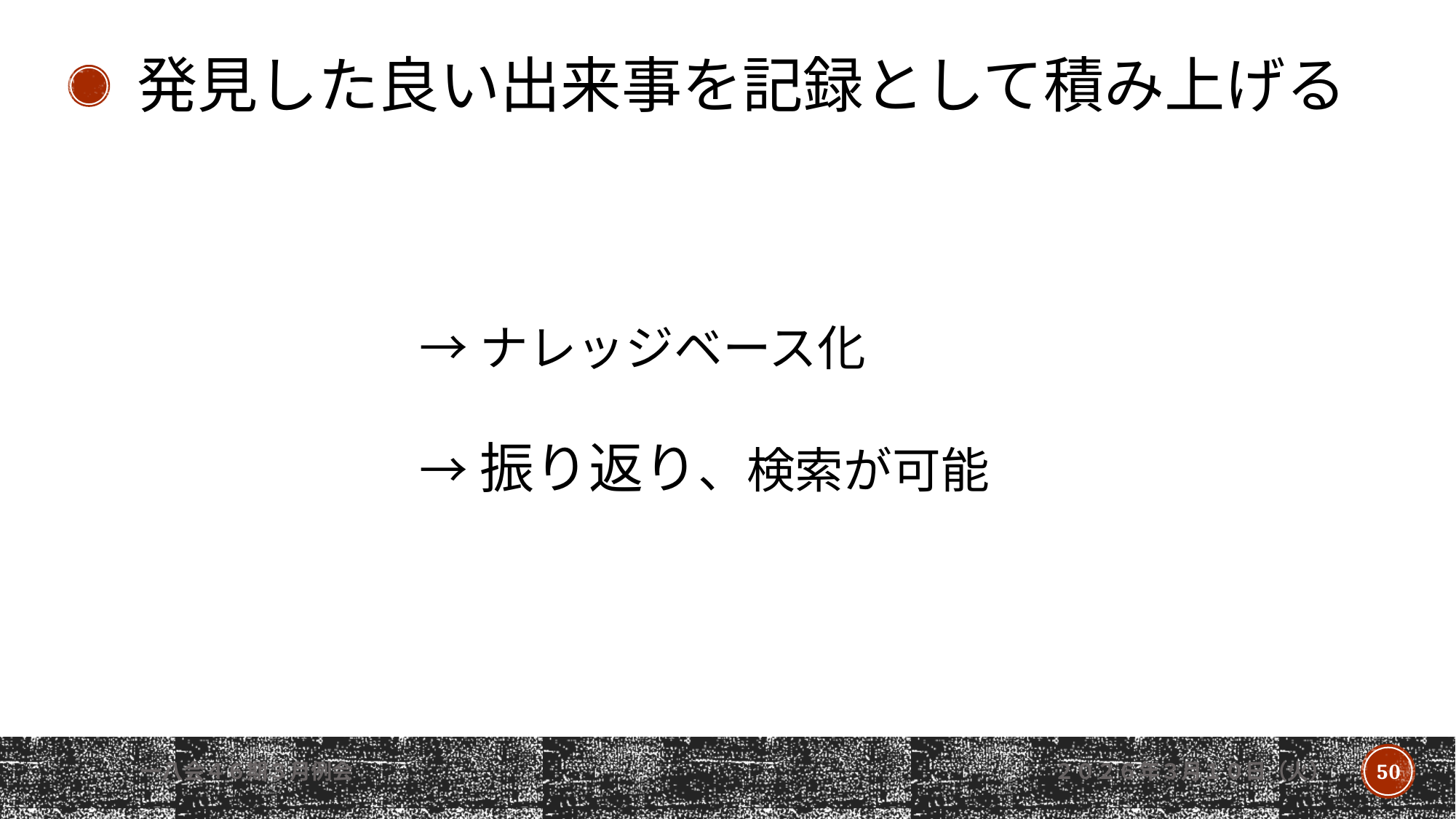

発見した良い出来事を記録として積み上げる

→ナレッジベース化

→振り返り、検索が可能
一八会４６期３月例会
２０２６年３月１０日（火）
50